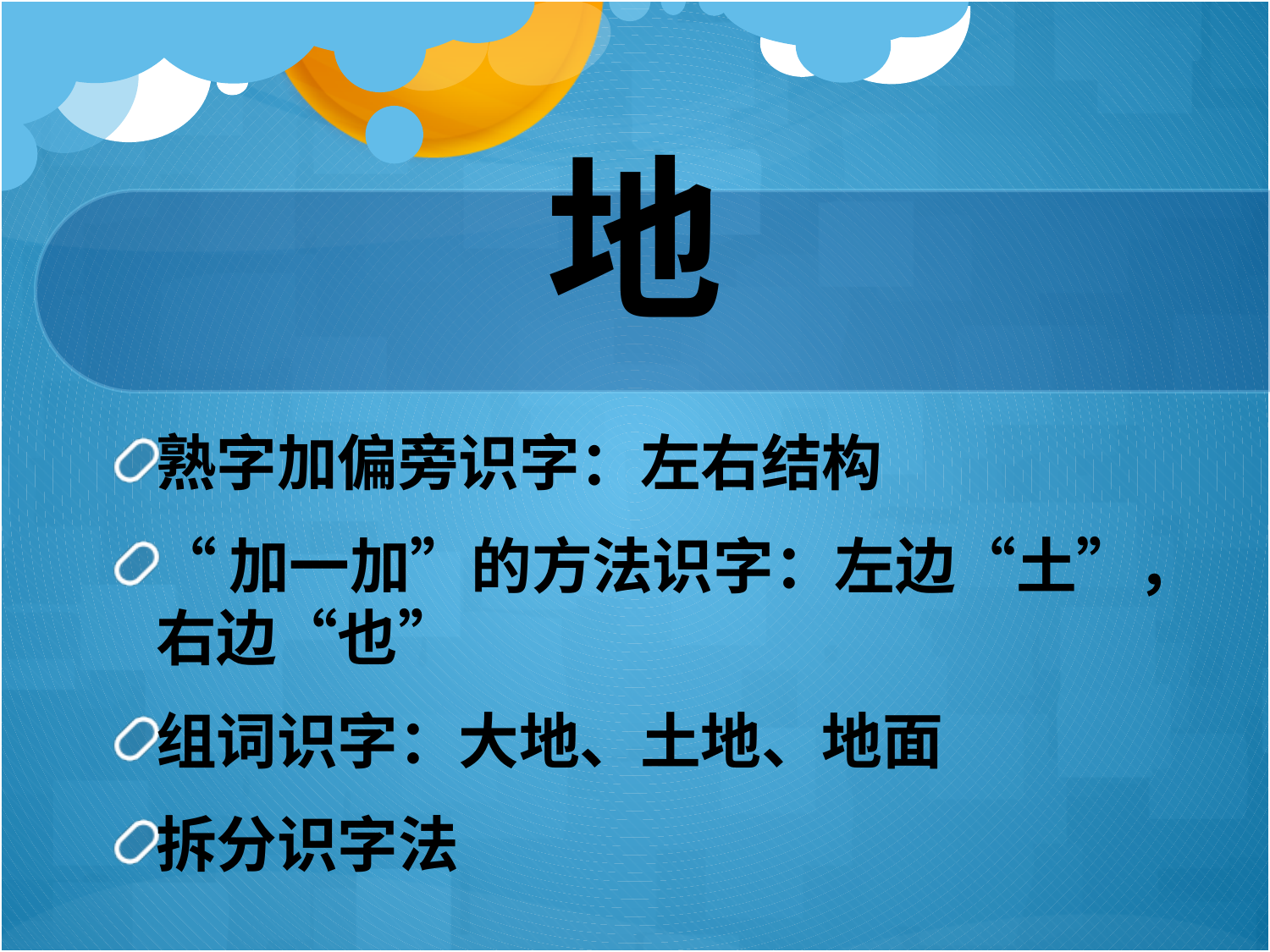

# 地
熟字加偏旁识字：左右结构
“加一加”的方法识字：左边“土”，右边“也”
组词识字：大地、土地、地面
拆分识字法